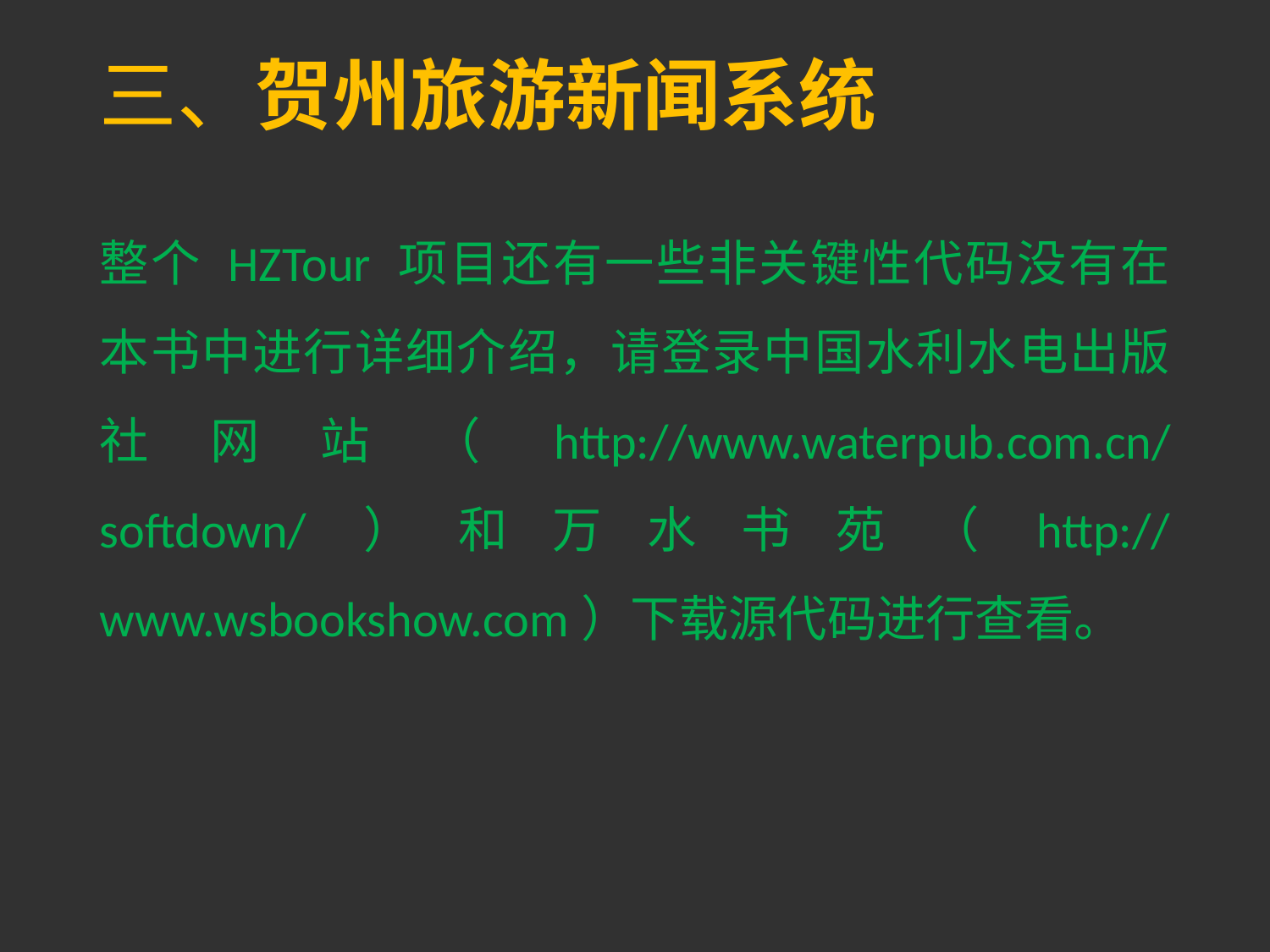

# 三、贺州旅游新闻系统
整个 HZTour 项目还有一些非关键性代码没有在本书中进行详细介绍，请登录中国水利水电出版社网站（http://www.waterpub.com.cn/softdown/）和万水书苑（http://www.wsbookshow.com）下载源代码进行查看。